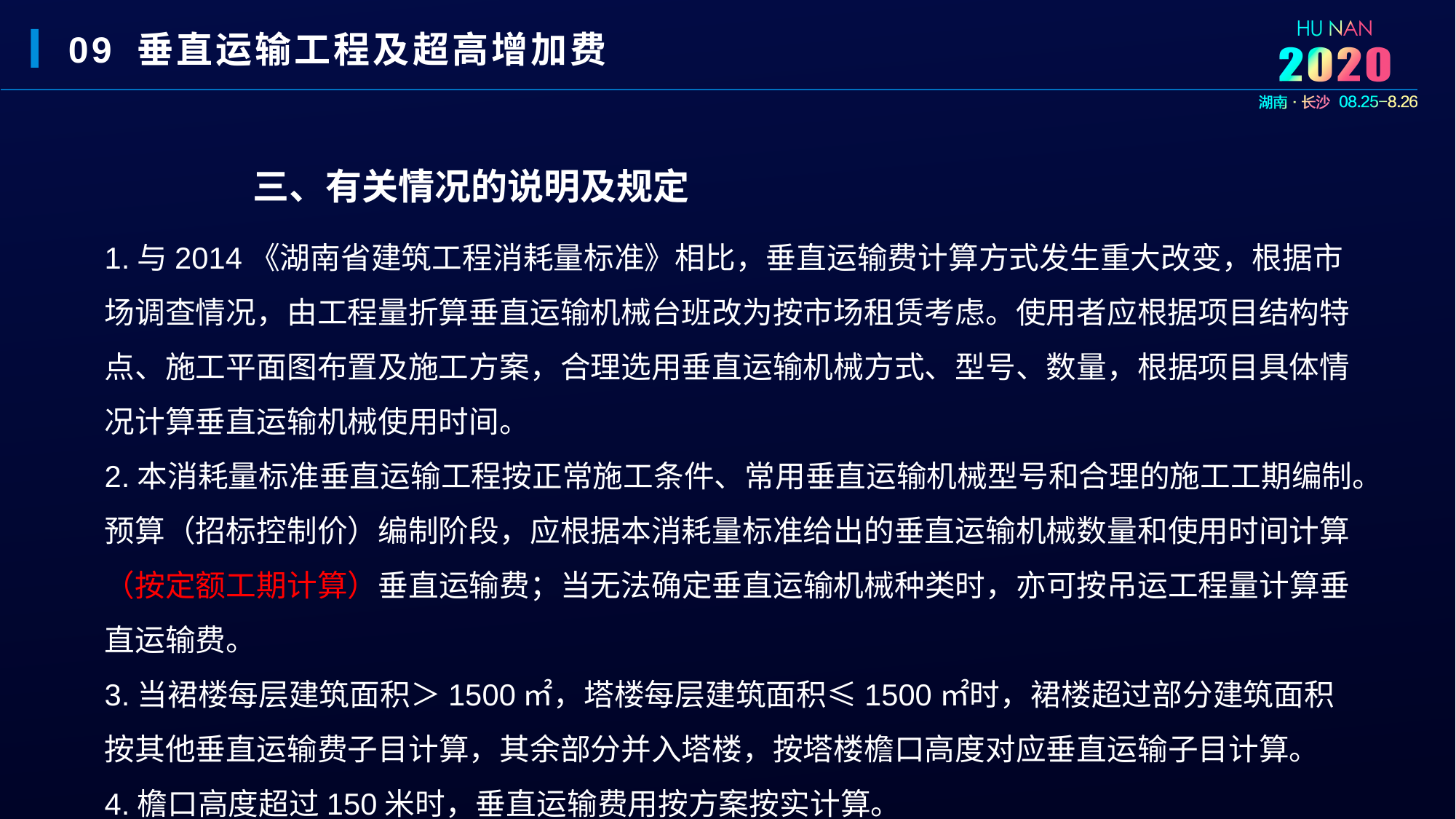

09 垂直运输工程及超高增加费
三、有关情况的说明及规定
1.与2014《湖南省建筑工程消耗量标准》相比，垂直运输费计算方式发生重大改变，根据市场调查情况，由工程量折算垂直运输机械台班改为按市场租赁考虑。使用者应根据项目结构特点、施工平面图布置及施工方案，合理选用垂直运输机械方式、型号、数量，根据项目具体情况计算垂直运输机械使用时间。
2.本消耗量标准垂直运输工程按正常施工条件、常用垂直运输机械型号和合理的施工工期编制。预算（招标控制价）编制阶段，应根据本消耗量标准给出的垂直运输机械数量和使用时间计算（按定额工期计算）垂直运输费；当无法确定垂直运输机械种类时，亦可按吊运工程量计算垂直运输费。
3.当裙楼每层建筑面积＞1500㎡，塔楼每层建筑面积≤1500㎡时，裙楼超过部分建筑面积按其他垂直运输费子目计算，其余部分并入塔楼，按塔楼檐口高度对应垂直运输子目计算。
4.檐口高度超过150米时，垂直运输费用按方案按实计算。